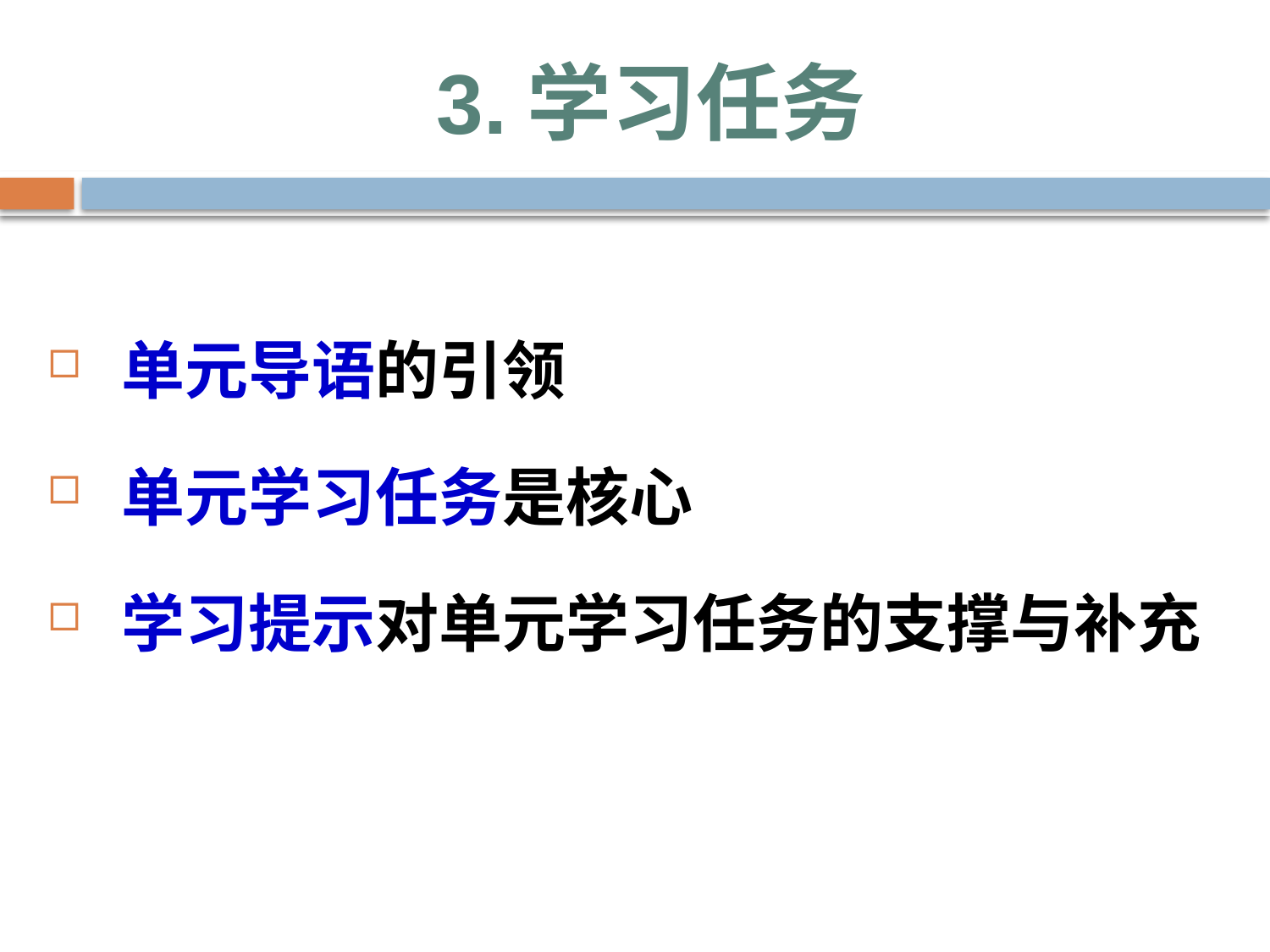

# 3.学习任务
 单元导语的引领
 单元学习任务是核心
 学习提示对单元学习任务的支撑与补充